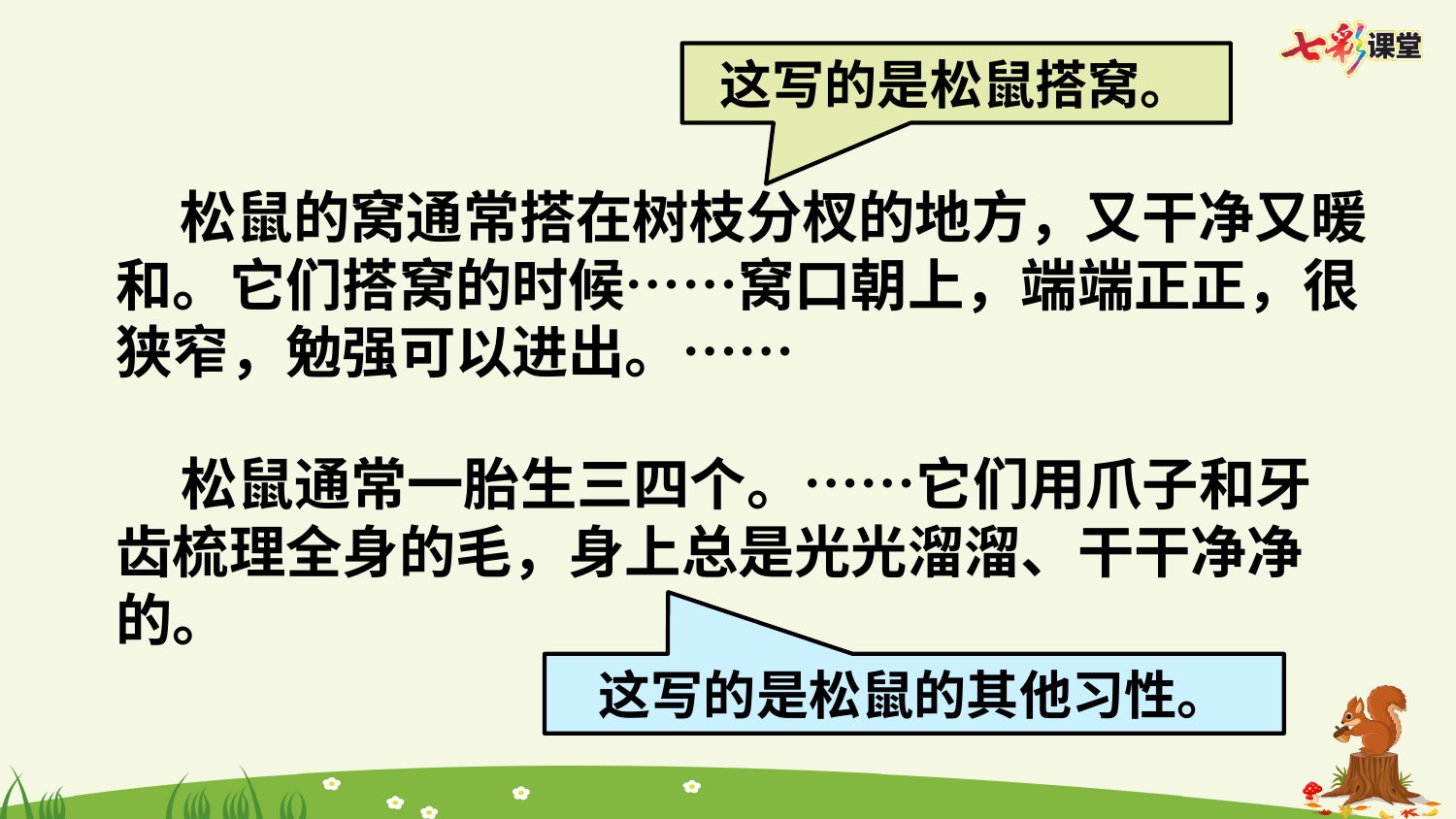

这写的是松鼠搭窝。
    松鼠的窝通常搭在树枝分杈的地方，又干净又暖和。它们搭窝的时候……窝口朝上，端端正正，很狭窄，勉强可以进出。……
    松鼠通常一胎生三四个。……它们用爪子和牙齿梳理全身的毛，身上总是光光溜溜、干干净净的。
这写的是松鼠的其他习性。